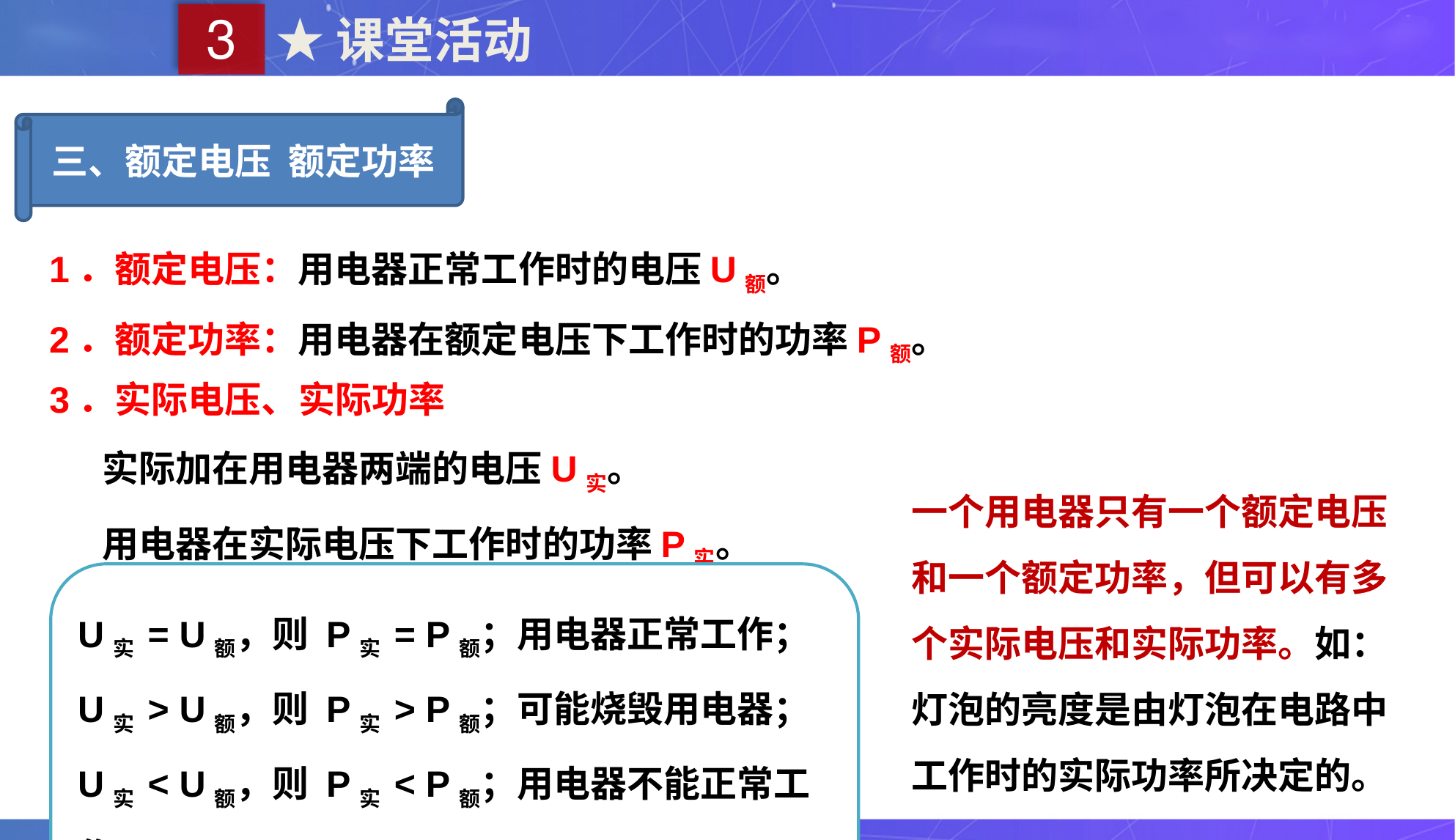

3
★课堂活动
三、额定电压  额定功率
1．额定电压：用电器正常工作时的电压U额。
2．额定功率：用电器在额定电压下工作时的功率P额。
3．实际电压、实际功率
　  实际加在用电器两端的电压U实。
　  用电器在实际电压下工作时的功率P实。
一个用电器只有一个额定电压和一个额定功率，但可以有多个实际电压和实际功率。如：灯泡的亮度是由灯泡在电路中工作时的实际功率所决定的。
U实 = U额，则 P实 = P额；用电器正常工作；
U实 > U额，则 P实 > P额；可能烧毁用电器；
U实 < U额，则 P实 < P额；用电器不能正常工作。